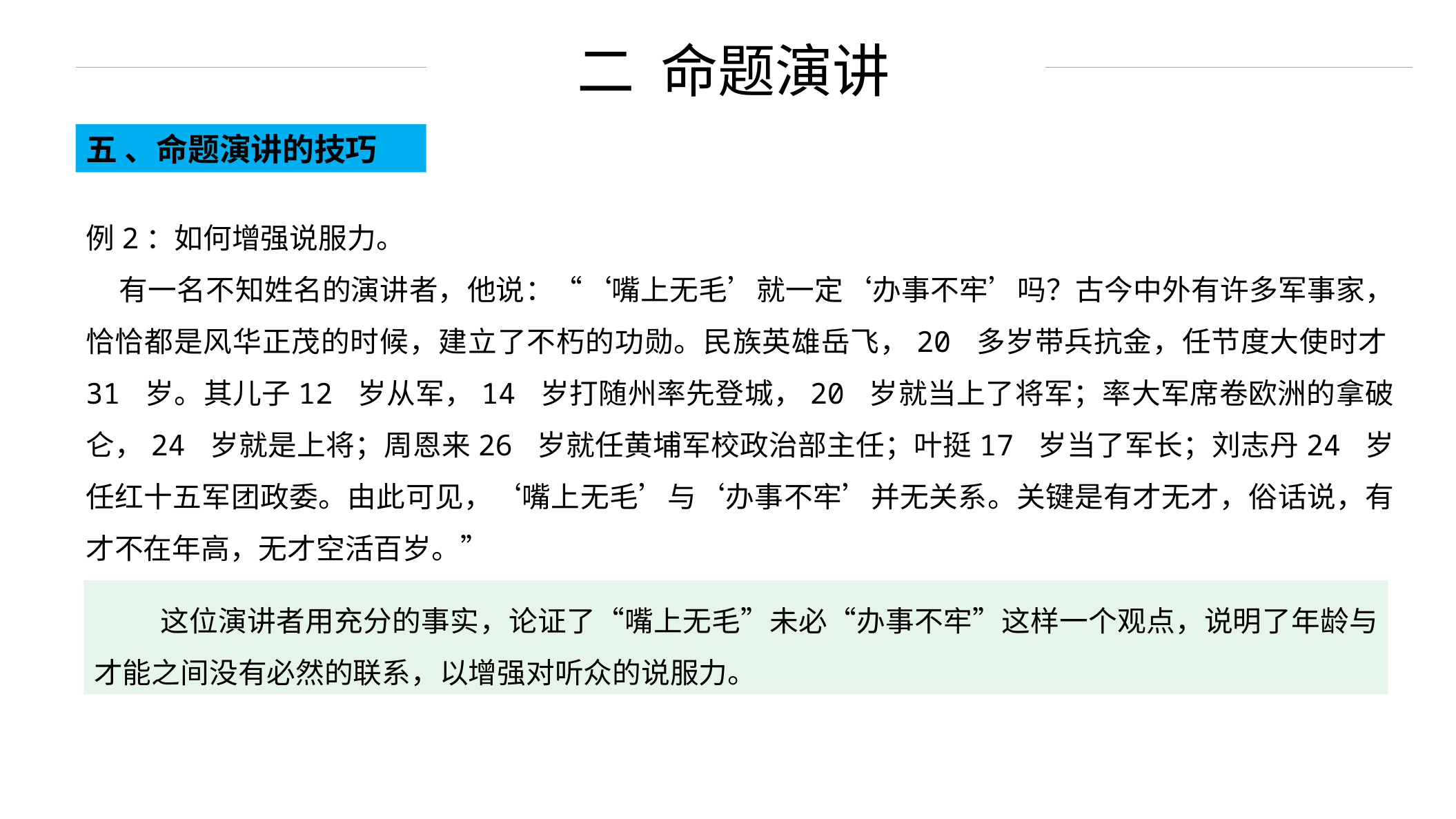

二  命题演讲
五 、命题演讲的技巧
例2：如何增强说服力。
    有一名不知姓名的演讲者，他说：“‘嘴上无毛’就一定‘办事不牢’吗？古今中外有许多军事家，恰恰都是风华正茂的时候，建立了不朽的功勋。民族英雄岳飞，20 多岁带兵抗金，任节度大使时才31 岁。其儿子12 岁从军，14 岁打随州率先登城，20 岁就当上了将军；率大军席卷欧洲的拿破仑，24 岁就是上将；周恩来26 岁就任黄埔军校政治部主任；叶挺17 岁当了军长；刘志丹24 岁任红十五军团政委。由此可见，‘嘴上无毛’与‘办事不牢’并无关系。关键是有才无才，俗话说，有才不在年高，无才空活百岁。”
         这位演讲者用充分的事实，论证了“嘴上无毛”未必“办事不牢”这样一个观点，说明了年龄与才能之间没有必然的联系，以增强对听众的说服力。